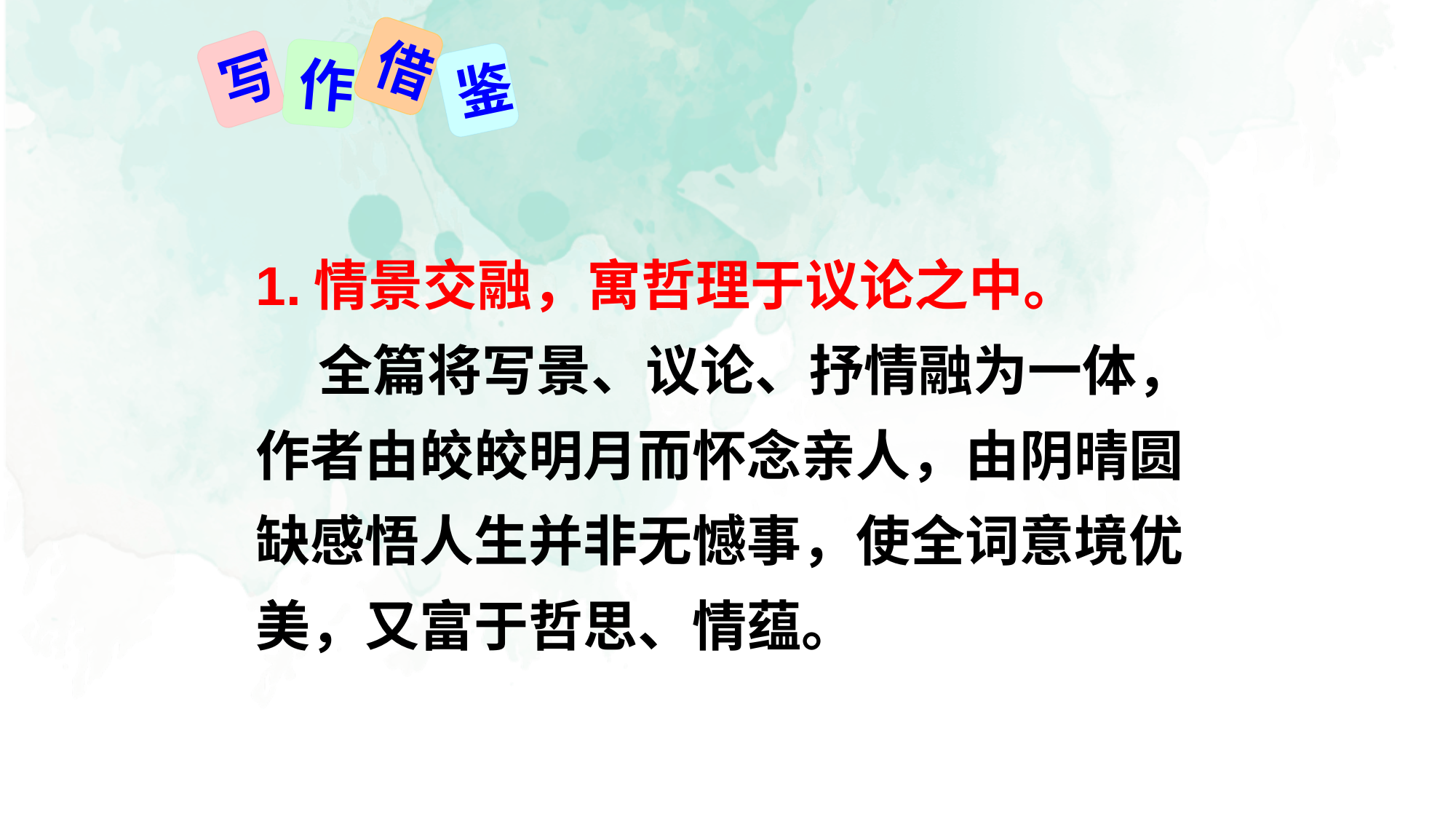

借
写
作
鉴
1.情景交融，寓哲理于议论之中。
    全篇将写景、议论、抒情融为一体，作者由皎皎明月而怀念亲人，由阴晴圆缺感悟人生并非无憾事，使全词意境优美，又富于哲思、情蕴。